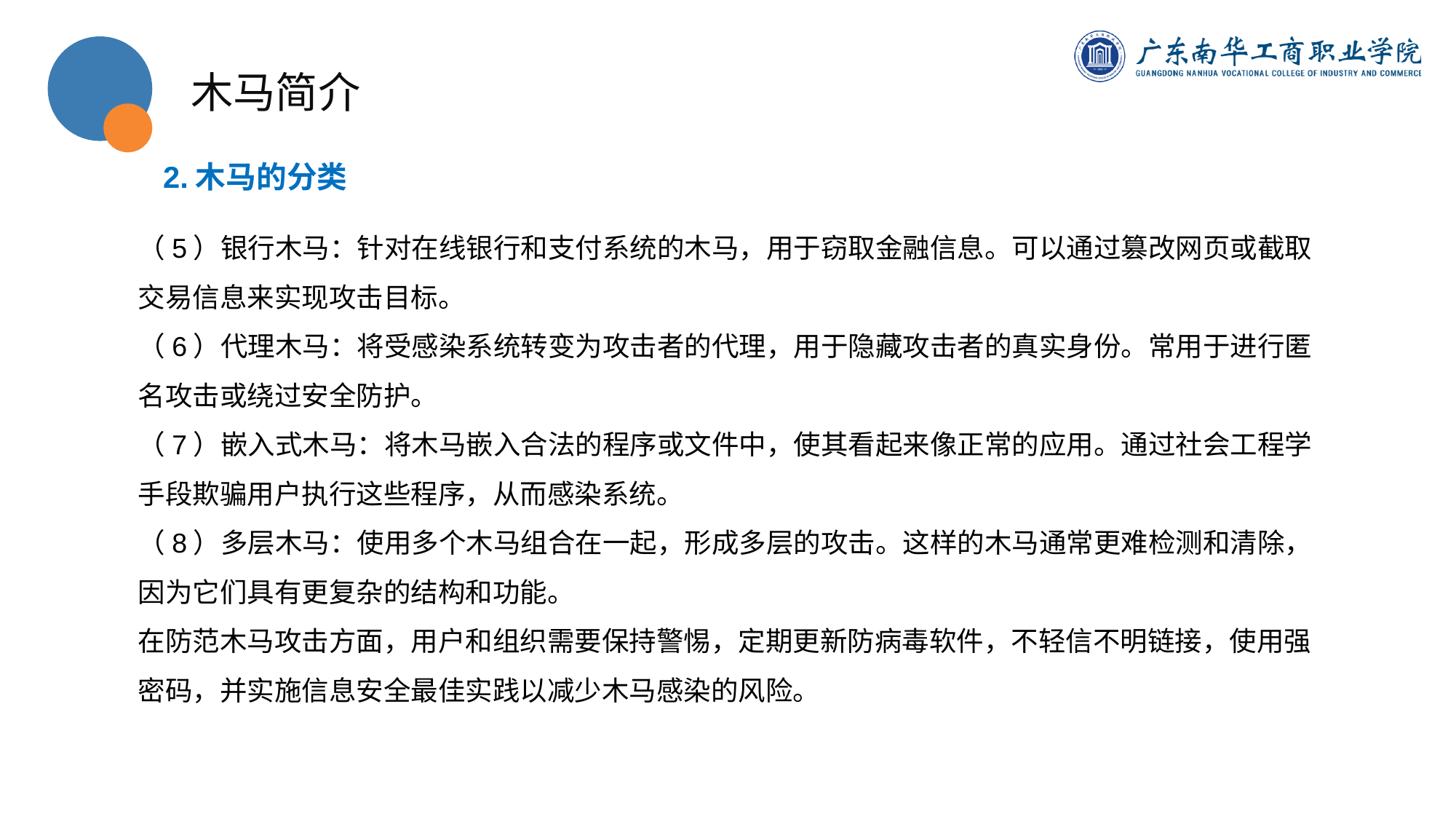

木马简介

2.木马的分类
（5）银行木马：针对在线银行和支付系统的木马，用于窃取金融信息。可以通过篡改网页或截取交易信息来实现攻击目标。
（6）代理木马：将受感染系统转变为攻击者的代理，用于隐藏攻击者的真实身份。常用于进行匿名攻击或绕过安全防护。
（7）嵌入式木马：将木马嵌入合法的程序或文件中，使其看起来像正常的应用。通过社会工程学手段欺骗用户执行这些程序，从而感染系统。
（8）多层木马：使用多个木马组合在一起，形成多层的攻击。这样的木马通常更难检测和清除，因为它们具有更复杂的结构和功能。
在防范木马攻击方面，用户和组织需要保持警惕，定期更新防病毒软件，不轻信不明链接，使用强密码，并实施信息安全最佳实践以减少木马感染的风险。